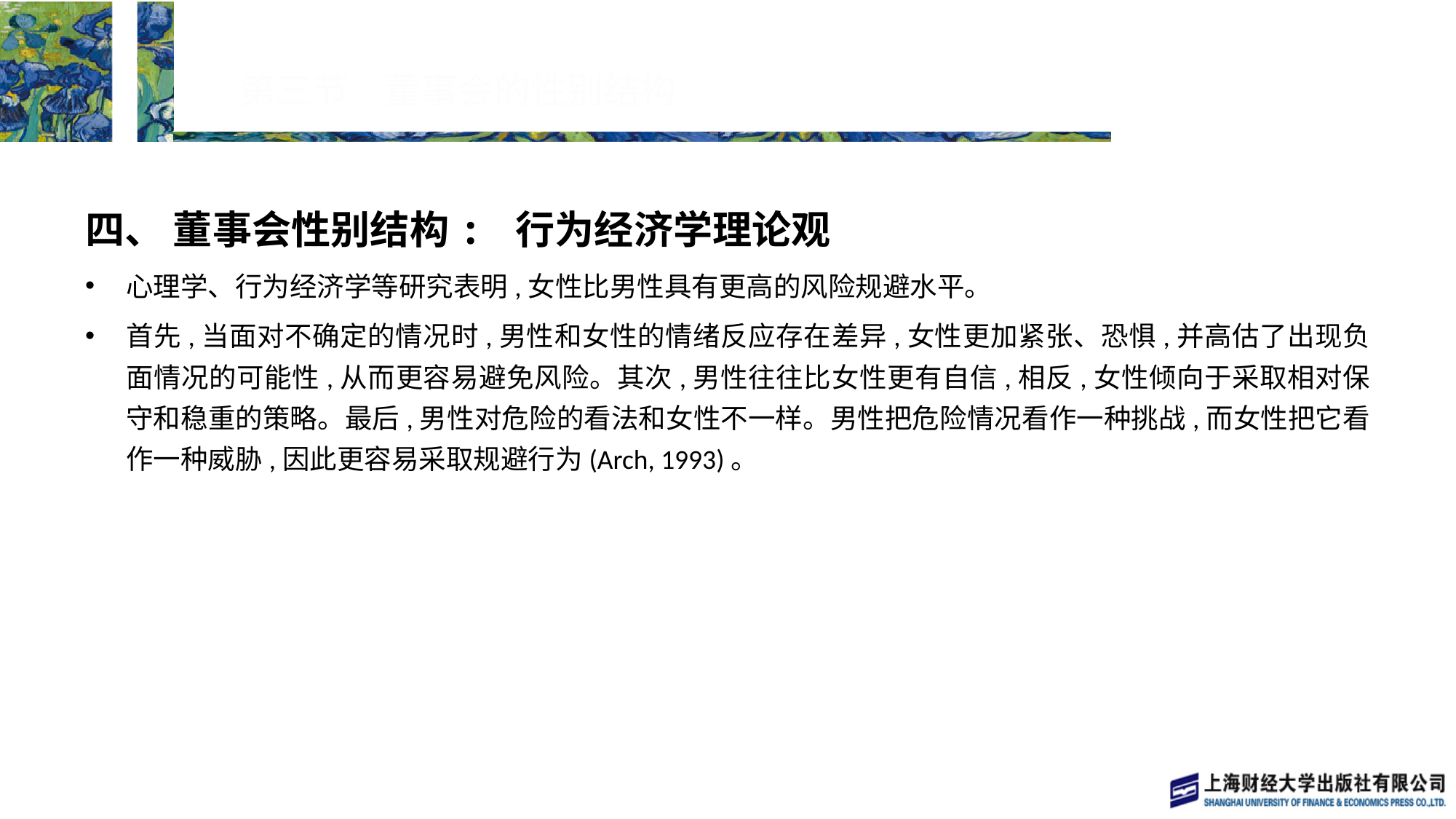

# 第三节　董事会的性别结构
四、 董事会性别结构: 行为经济学理论观
心理学、行为经济学等研究表明,女性比男性具有更高的风险规避水平。
首先,当面对不确定的情况时,男性和女性的情绪反应存在差异,女性更加紧张、恐惧,并高估了出现负面情况的可能性,从而更容易避免风险。其次,男性往往比女性更有自信,相反,女性倾向于采取相对保守和稳重的策略。最后,男性对危险的看法和女性不一样。男性把危险情况看作一种挑战,而女性把它看作一种威胁,因此更容易采取规避行为(Arch, 1993)。